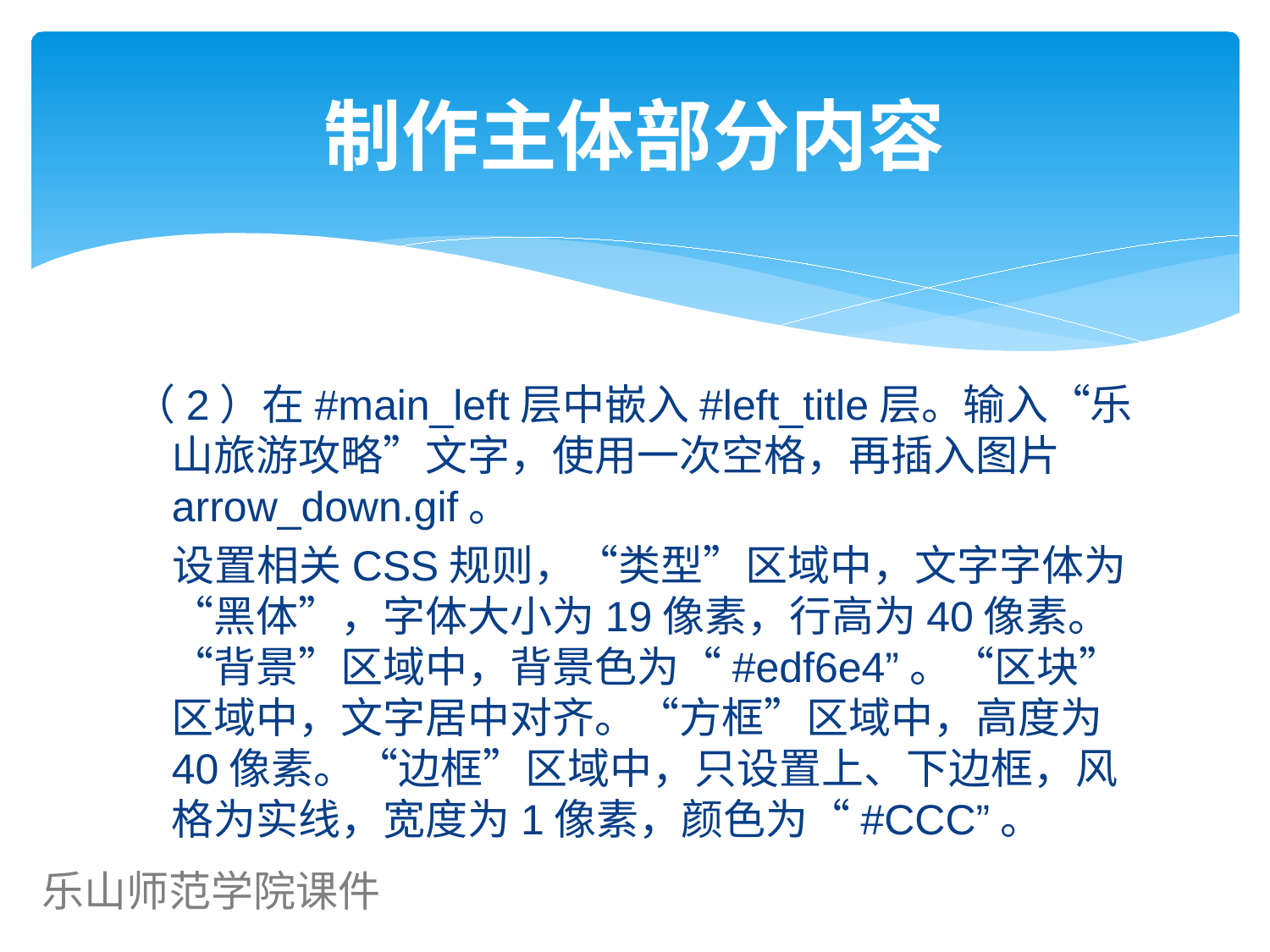

# 制作主体部分内容
（2）在#main_left层中嵌入#left_title层。输入“乐山旅游攻略”文字，使用一次空格，再插入图片arrow_down.gif。
   设置相关CSS规则，“类型”区域中，文字字体为“黑体”，字体大小为19像素，行高为40像素。“背景”区域中，背景色为“#edf6e4”。“区块”区域中，文字居中对齐。“方框”区域中，高度为40像素。“边框”区域中，只设置上、下边框，风格为实线，宽度为1像素，颜色为“#CCC”。